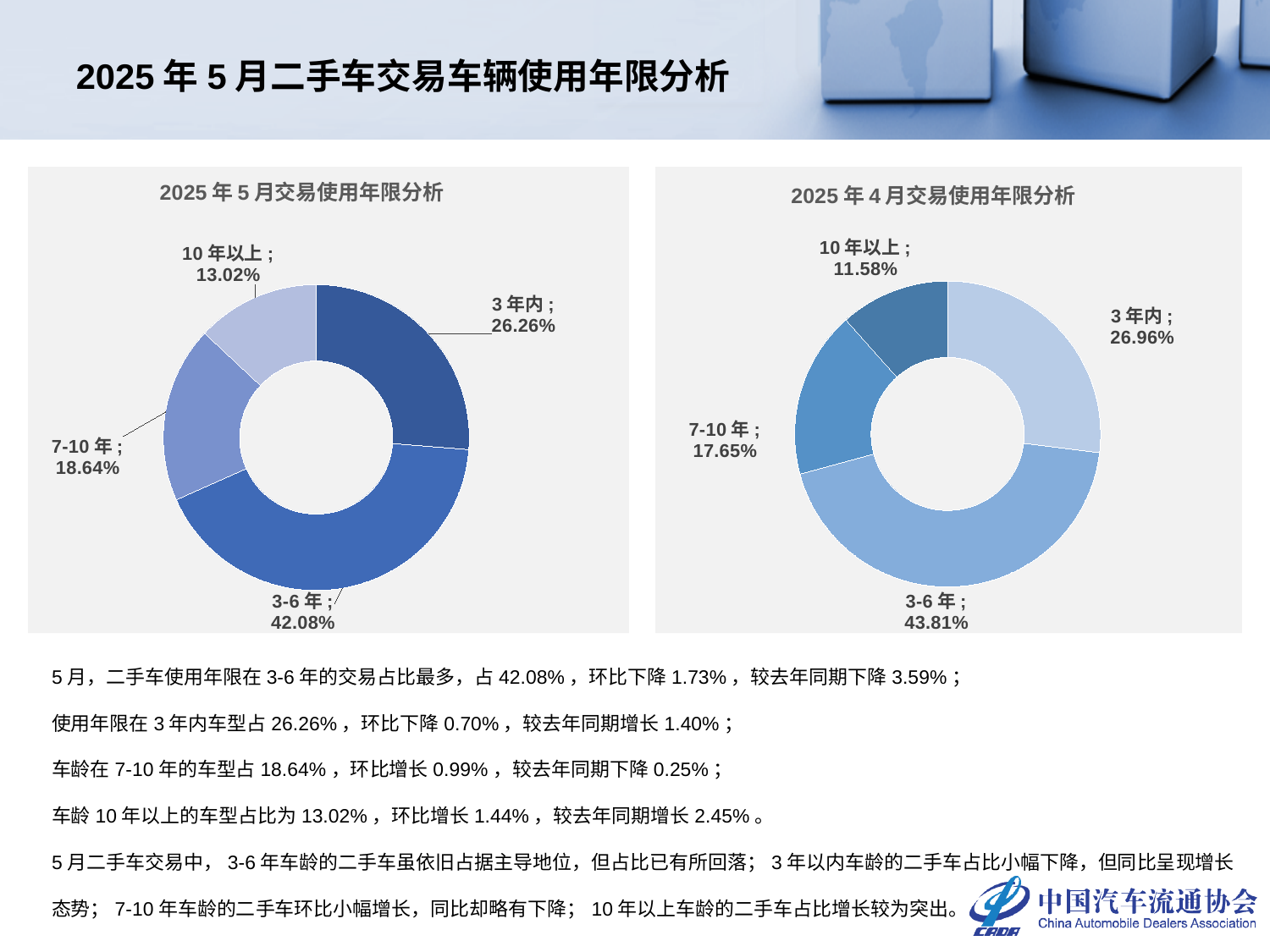

# 2025年5月二手车交易车辆使用年限分析

### Chart: 2025年5月交易使用年限分析

| Category | 车龄占比 |
|---|---|
| 3年内 | 0.2626146624545574 |
| 3-6年 | 0.42080567500048316 |
| 7-10年 | 0.18635154403480914 |
| 10年以上 | 0.13022811851015026 |

### Chart: 2025年4月交易使用年限分析

| Category |  |
|---|---|
| 3年内 | 0.2696282546235993 |
| 3-6年 | 0.4380933795418957 |
| 7-10年 | 0.17649206005859144 |
| 10年以上 | 0.11578630577591355 |
5月，二手车使用年限在3-6年的交易占比最多，占42.08%，环比下降1.73%，较去年同期下降3.59%；
使用年限在3年内车型占26.26%，环比下降0.70%，较去年同期增长1.40%；
车龄在7-10年的车型占18.64%，环比增长0.99%，较去年同期下降0.25%；
车龄10年以上的车型占比为13.02%，环比增长1.44%，较去年同期增长2.45%。
5月二手车交易中，3-6年车龄的二手车虽依旧占据主导地位，但占比已有所回落；3年以内车龄的二手车占比小幅下降，但同比呈现增长态势；7-10年车龄的二手车环比小幅增长，同比却略有下降；10年以上车龄的二手车占比增长较为突出。